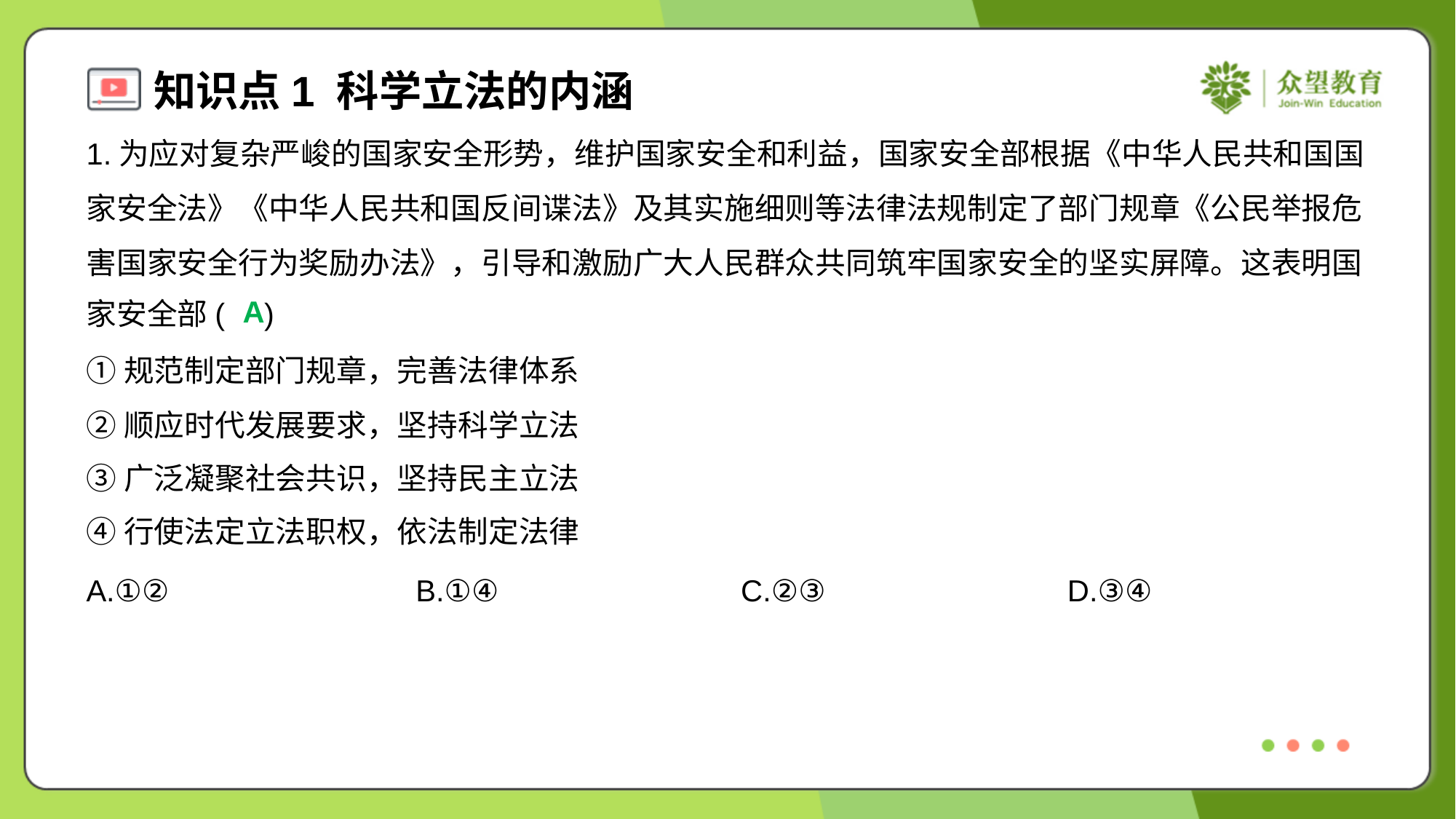

1.为应对复杂严峻的国家安全形势，维护国家安全和利益，国家安全部根据《中华人民共和国国
家安全法》《中华人民共和国反间谍法》及其实施细则等法律法规制定了部门规章《公民举报危
害国家安全行为奖励办法》，引导和激励广大人民群众共同筑牢国家安全的坚实屏障。这表明国
家安全部(     )
A
①规范制定部门规章，完善法律体系
②顺应时代发展要求，坚持科学立法
③广泛凝聚社会共识，坚持民主立法
④行使法定立法职权，依法制定法律
A.①②	B.①④	C.②③	D.③④